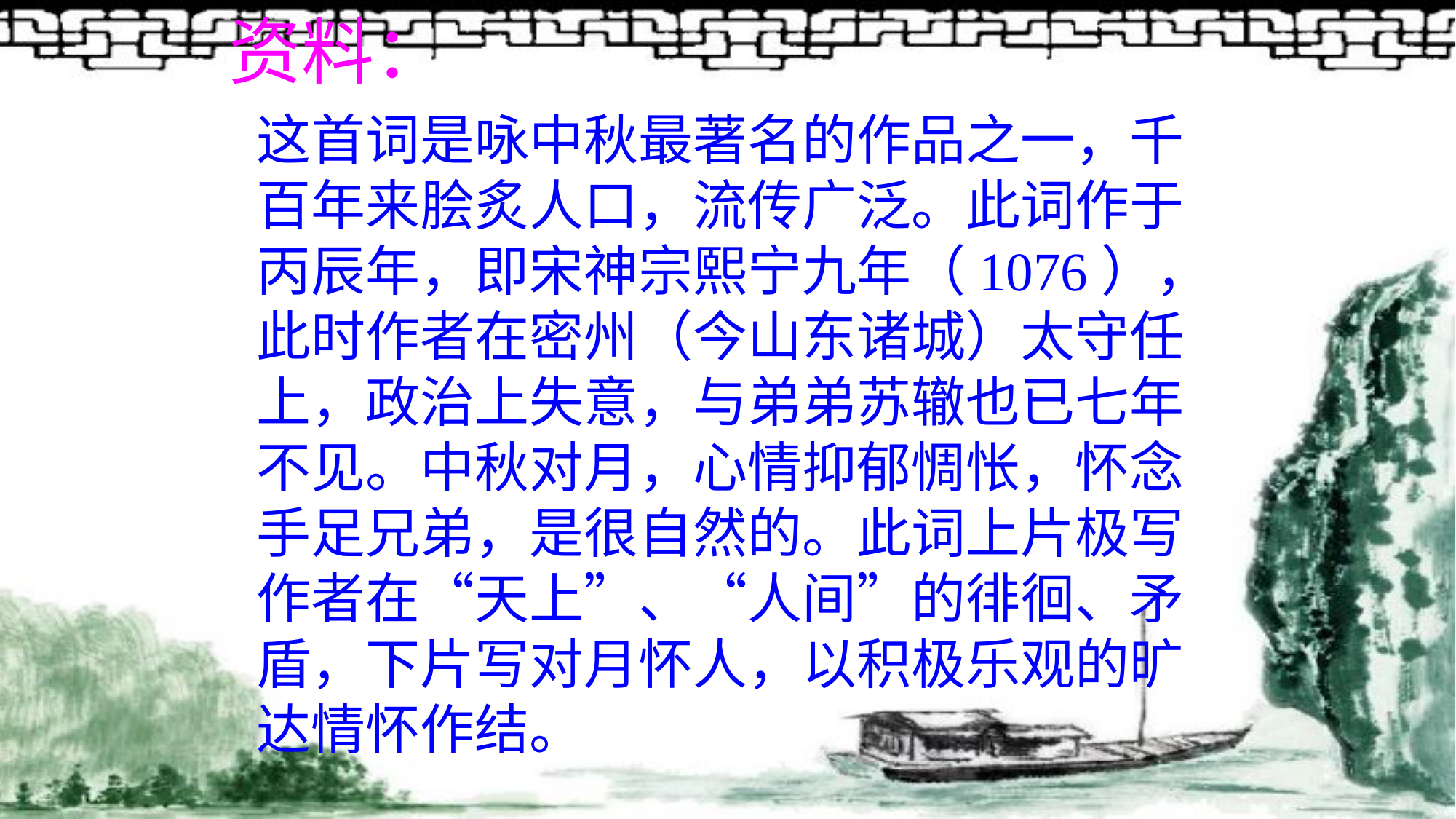

资料：
这首词是咏中秋最著名的作品之一，千百年来脍炙人口，流传广泛。此词作于丙辰年，即宋神宗熙宁九年（1076），此时作者在密州（今山东诸城）太守任上，政治上失意，与弟弟苏辙也已七年不见。中秋对月，心情抑郁惆怅，怀念手足兄弟，是很自然的。此词上片极写作者在“天上”、“人间”的徘徊、矛盾，下片写对月怀人，以积极乐观的旷达情怀作结。